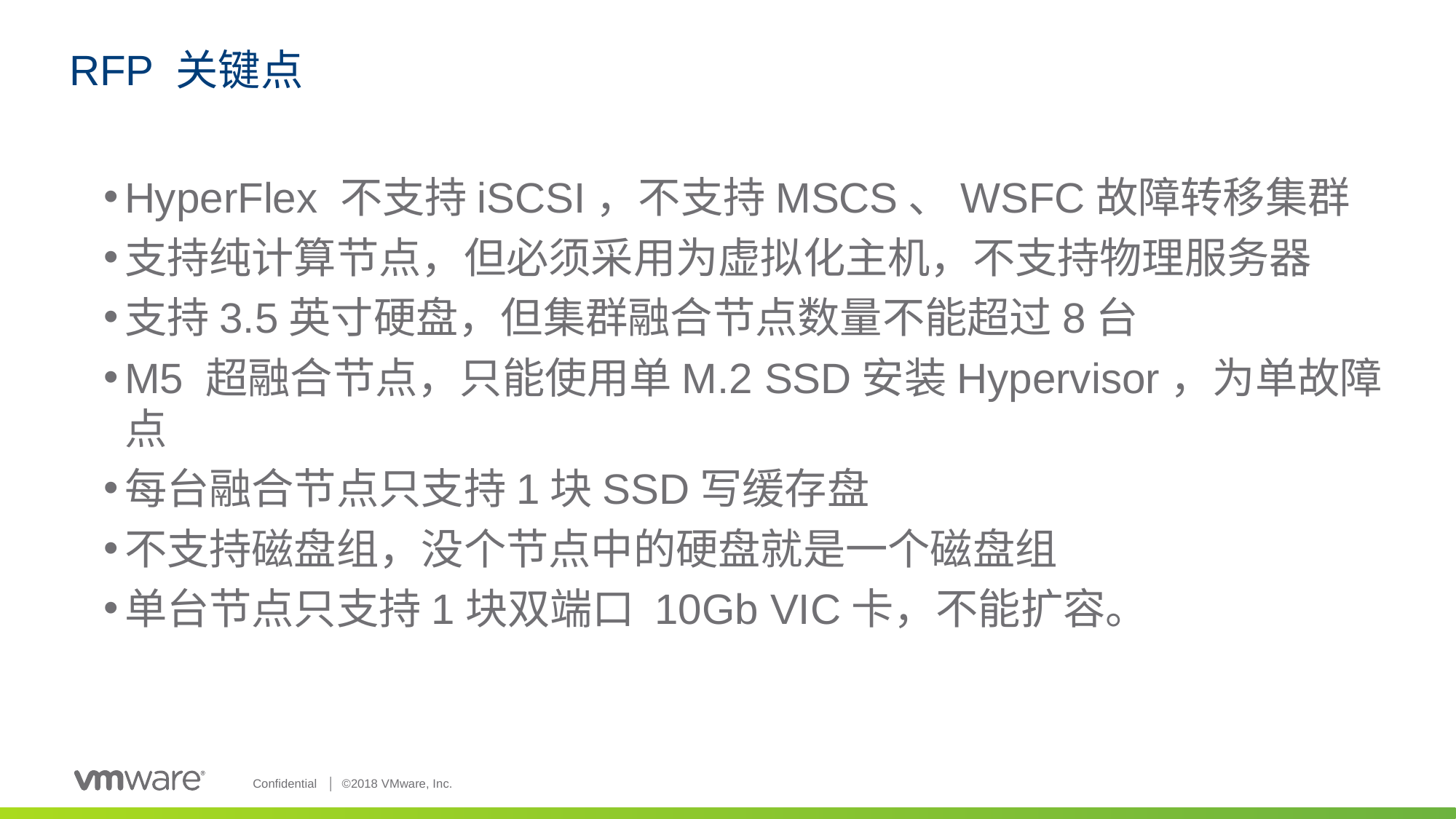

# RFP 关键点
HyperFlex 不支持iSCSI，不支持MSCS、WSFC故障转移集群
支持纯计算节点，但必须采用为虚拟化主机，不支持物理服务器
支持3.5英寸硬盘，但集群融合节点数量不能超过8台
M5 超融合节点，只能使用单M.2 SSD安装Hypervisor，为单故障点
每台融合节点只支持1块SSD写缓存盘
不支持磁盘组，没个节点中的硬盘就是一个磁盘组
单台节点只支持1块双端口 10Gb VIC卡，不能扩容。